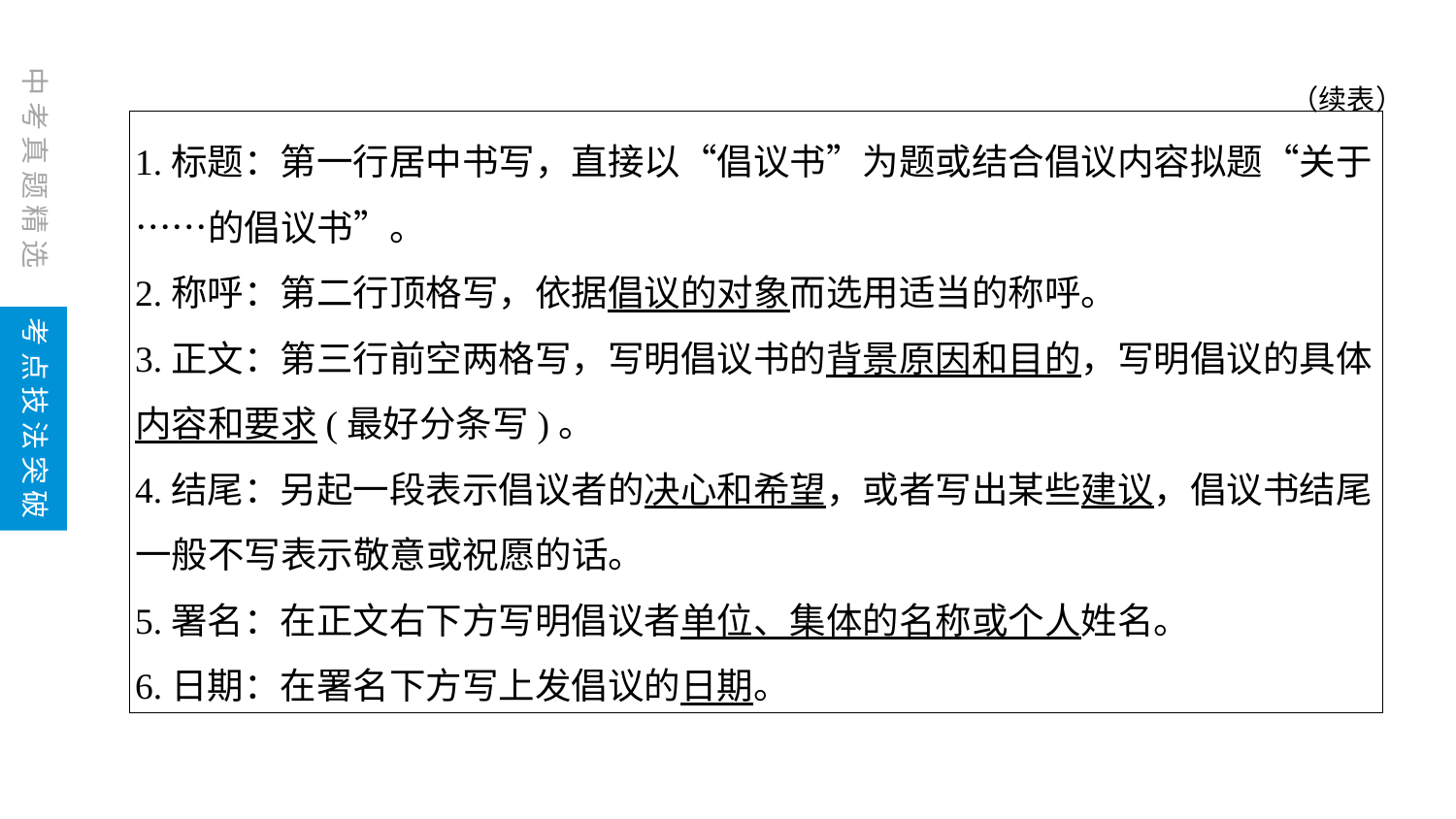

（续表）
1.标题：第一行居中书写，直接以“倡议书”为题或结合倡议内容拟题“关于……的倡议书”。
2.称呼：第二行顶格写，依据倡议的对象而选用适当的称呼。
3.正文：第三行前空两格写，写明倡议书的背景原因和目的，写明倡议的具体内容和要求(最好分条写)。
4.结尾：另起一段表示倡议者的决心和希望，或者写出某些建议，倡议书结尾一般不写表示敬意或祝愿的话。
5.署名：在正文右下方写明倡议者单位、集体的名称或个人姓名。
6.日期：在署名下方写上发倡议的日期。